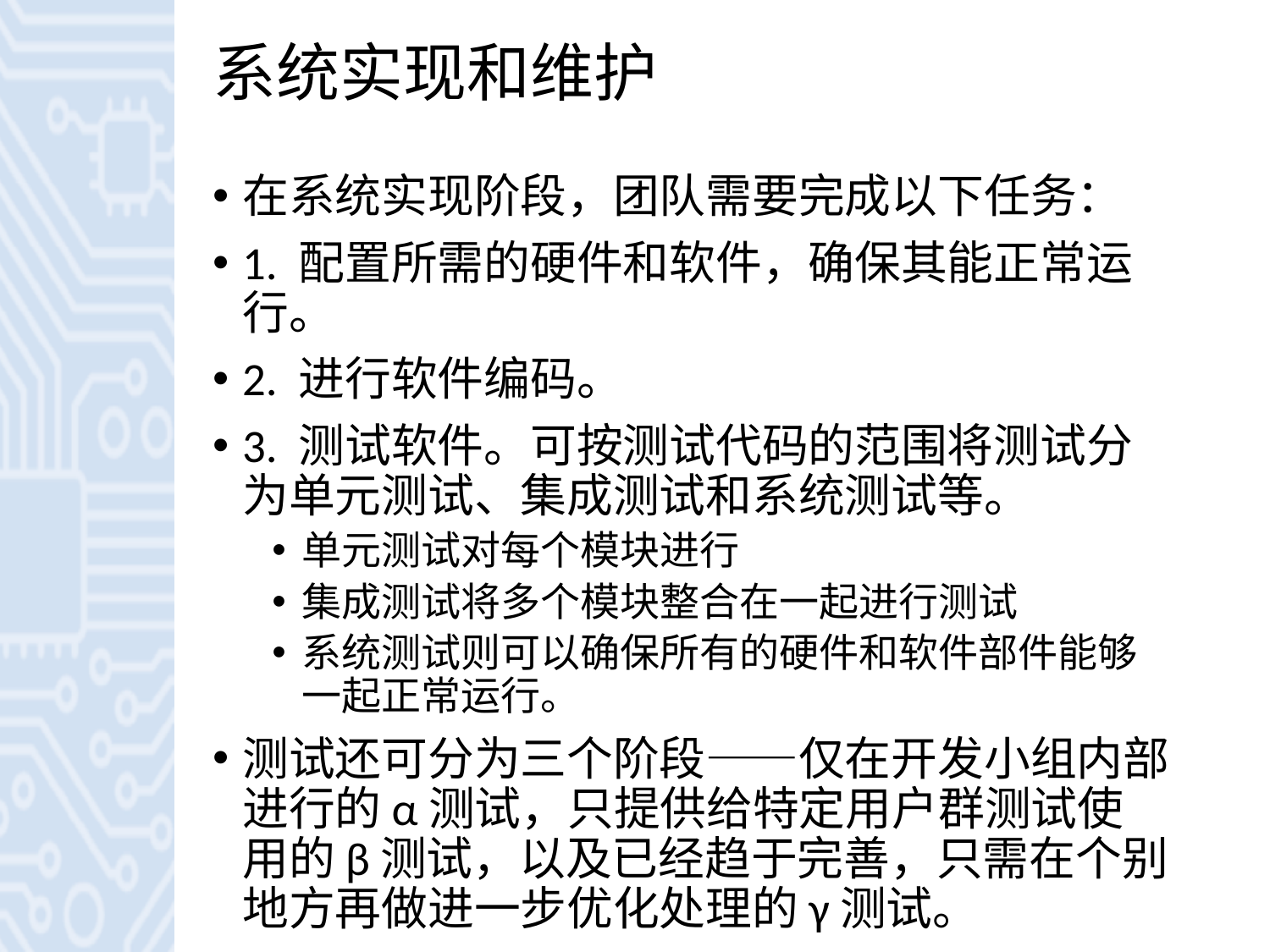

# 系统实现和维护
在系统实现阶段，团队需要完成以下任务：
1. 配置所需的硬件和软件，确保其能正常运行。
2. 进行软件编码。
3. 测试软件。可按测试代码的范围将测试分为单元测试、集成测试和系统测试等。
单元测试对每个模块进行
集成测试将多个模块整合在一起进行测试
系统测试则可以确保所有的硬件和软件部件能够一起正常运行。
测试还可分为三个阶段——仅在开发小组内部进行的α测试，只提供给特定用户群测试使用的β测试，以及已经趋于完善，只需在个别地方再做进一步优化处理的γ测试。